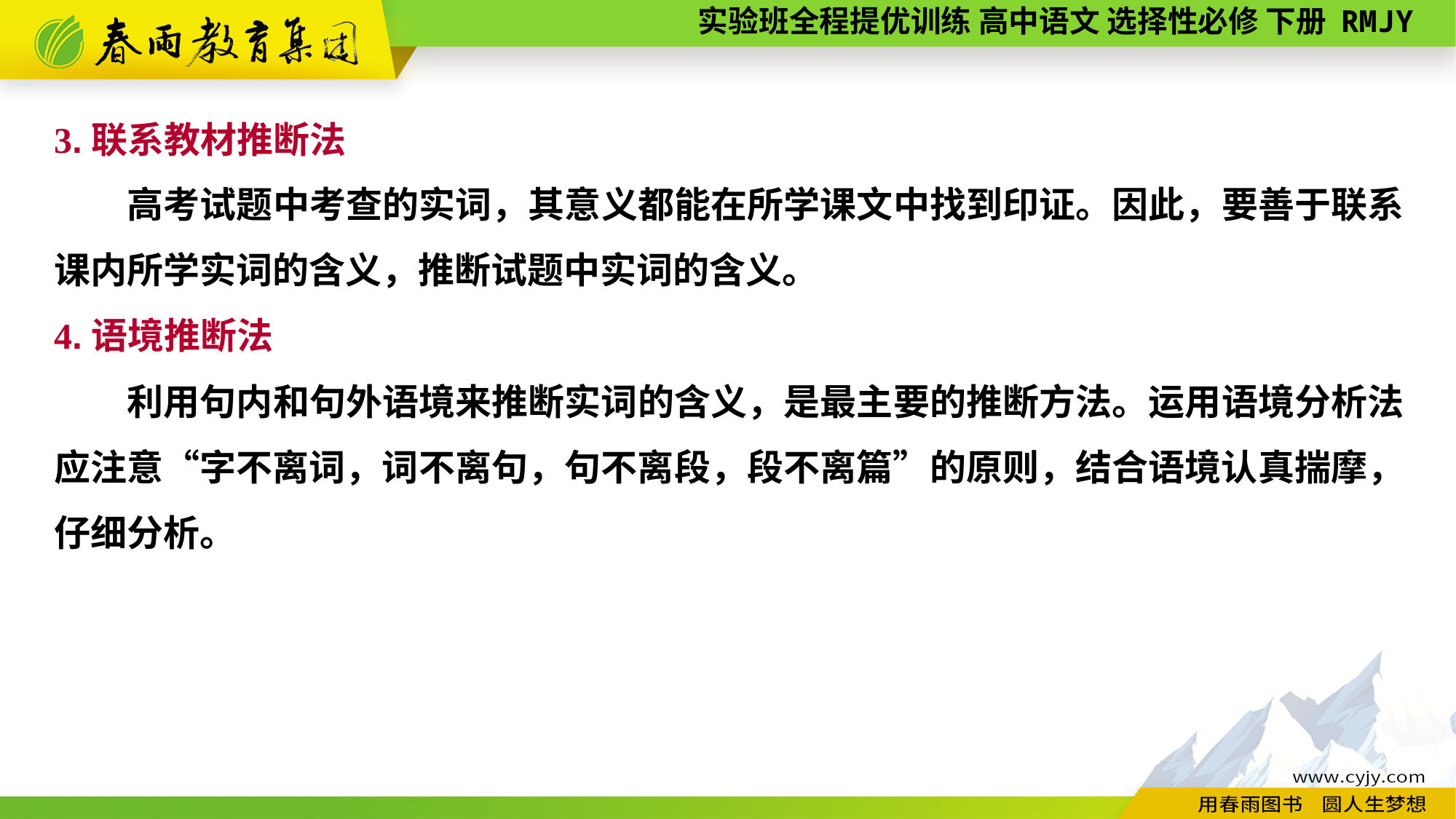

3.联系教材推断法
高考试题中考查的实词，其意义都能在所学课文中找到印证。因此，要善于联系课内所学实词的含义，推断试题中实词的含义。
4.语境推断法
利用句内和句外语境来推断实词的含义，是最主要的推断方法。运用语境分析法应注意“字不离词，词不离句，句不离段，段不离篇”的原则，结合语境认真揣摩，仔细分析。